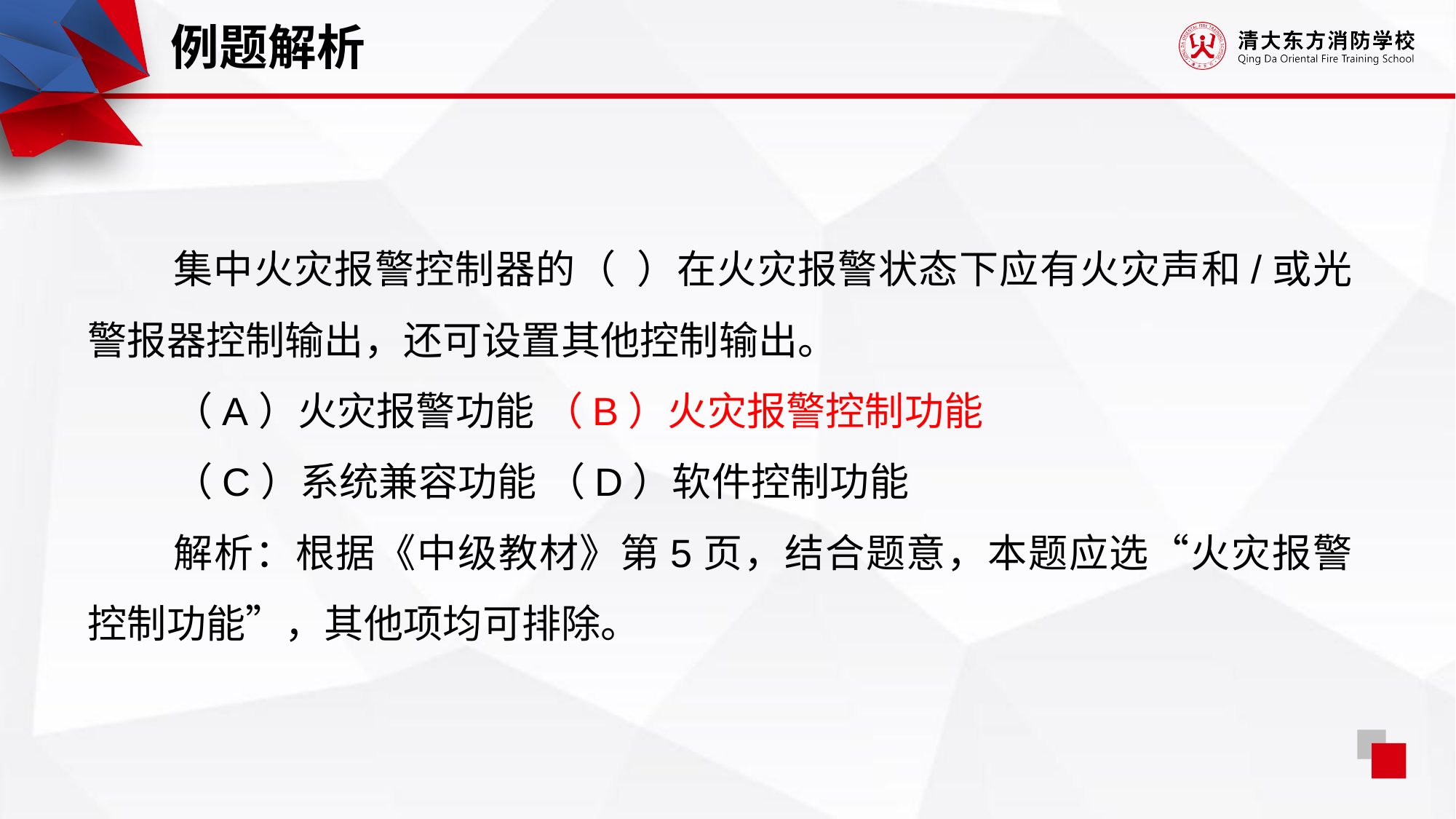

例题解析

集中火灾报警控制器的（  ）在火灾报警状态下应有火灾声和/或光警报器控制输出，还可设置其他控制输出。
（A）火灾报警功能 （B）火灾报警控制功能
（C）系统兼容功能 （D）软件控制功能
解析：根据《中级教材》第5页，结合题意，本题应选“火灾报警控制功能”，其他项均可排除。